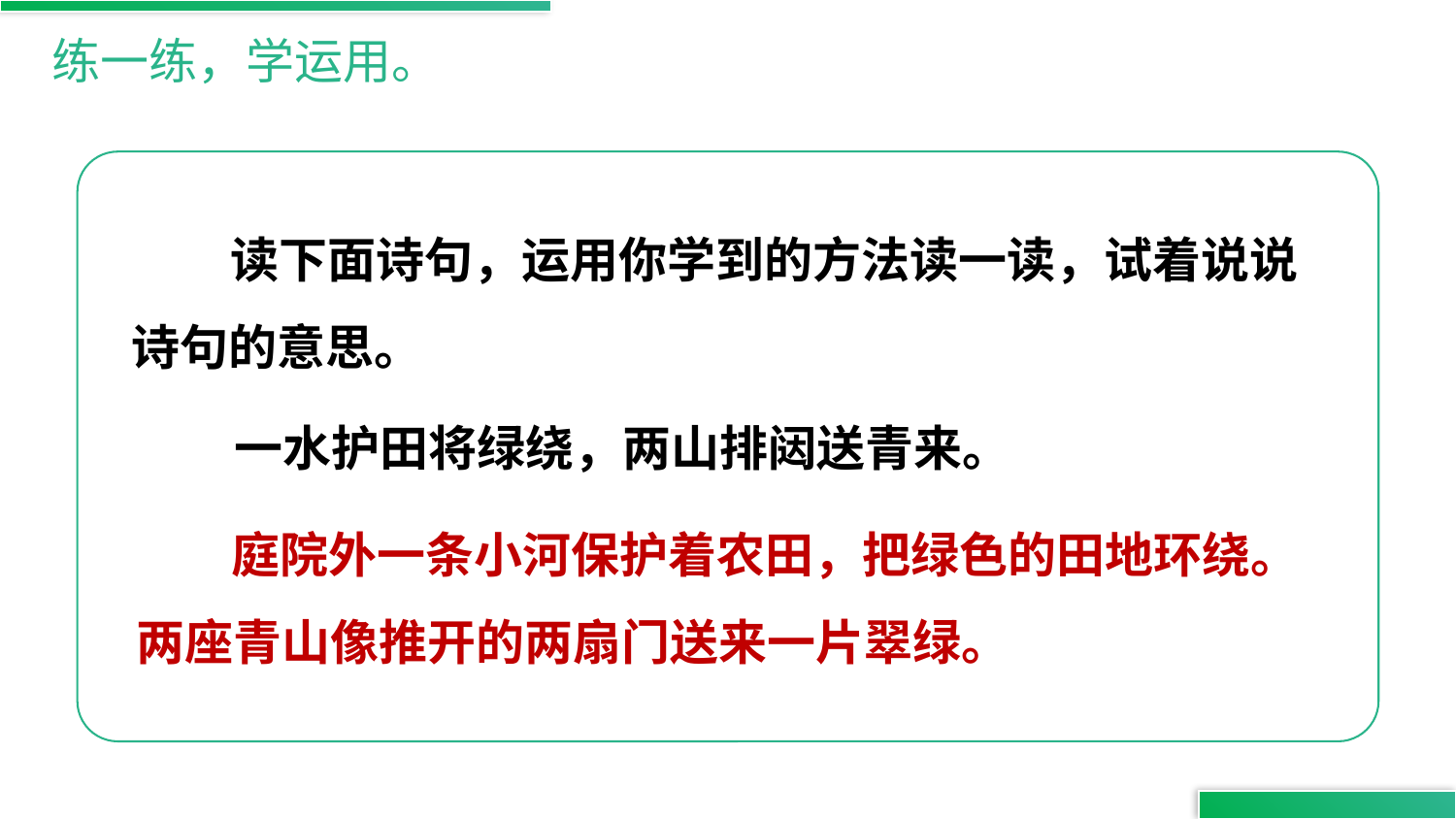

练一练，学运用。
读下面诗句，运用你学到的方法读一读，试着说说诗句的意思。
一水护田将绿绕，两山排闼送青来。
 庭院外一条小河保护着农田，把绿色的田地环绕。两座青山像推开的两扇门送来一片翠绿。